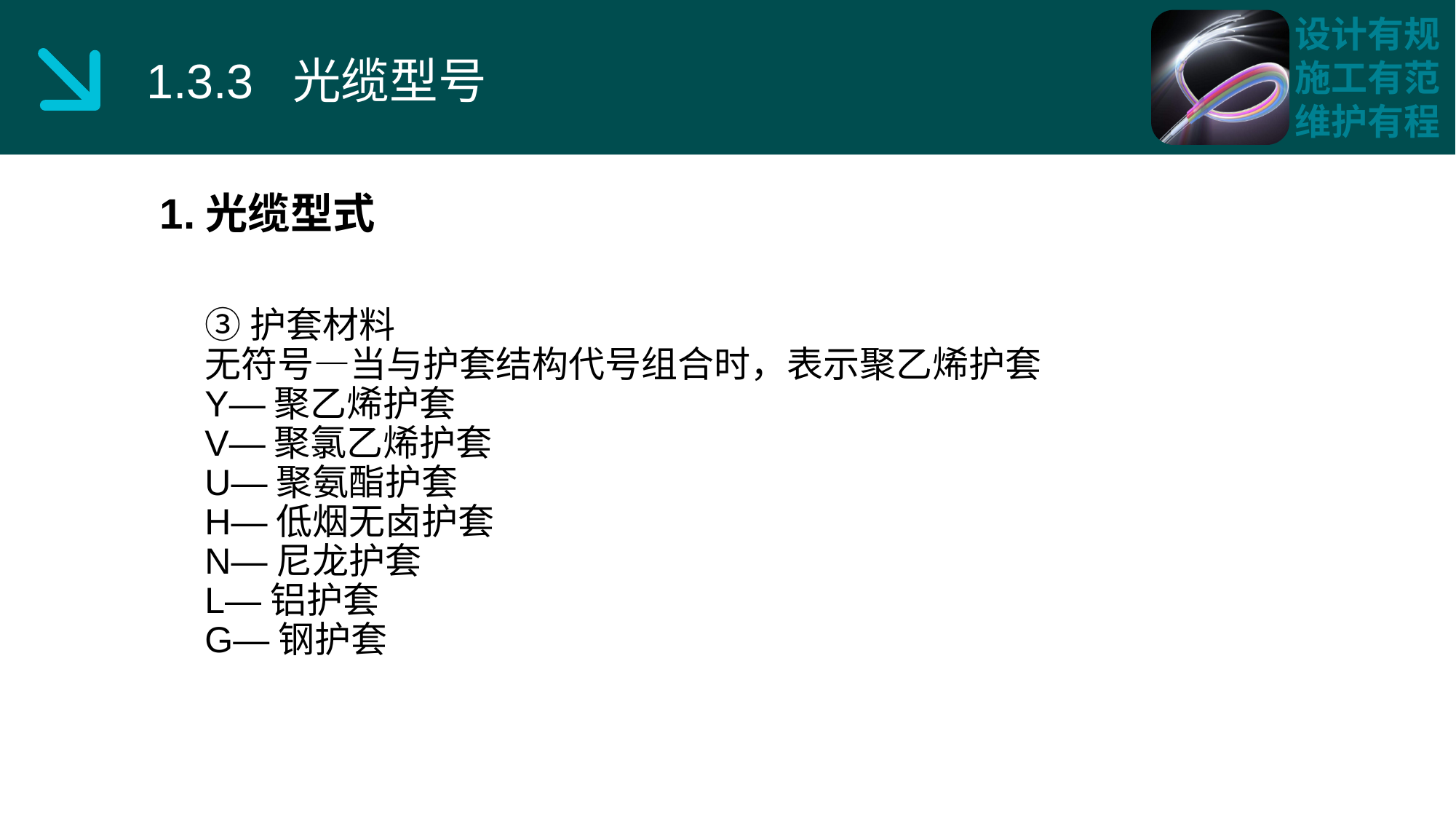

1.3.3  光缆型号

1.光缆型式
③护套材料
无符号—当与护套结构代号组合时，表示聚乙烯护套
Y—聚乙烯护套
V—聚氯乙烯护套
U—聚氨酯护套
H—低烟无卤护套
N—尼龙护套
L—铝护套
G—钢护套